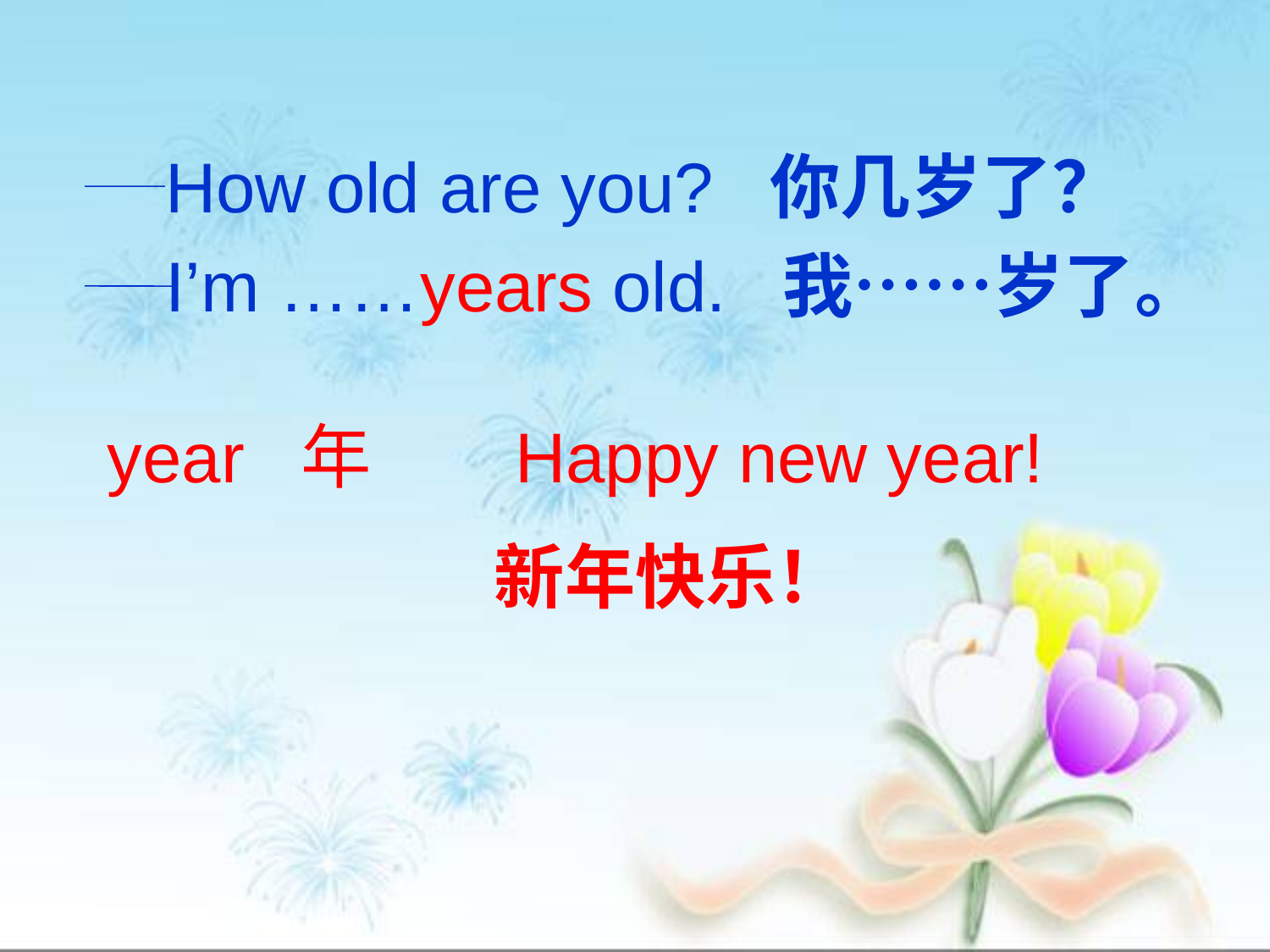

How old are you?  你几岁了？
      I’m ……years old.  我……岁了。

year  年        Happy new year!
                       新年快乐！